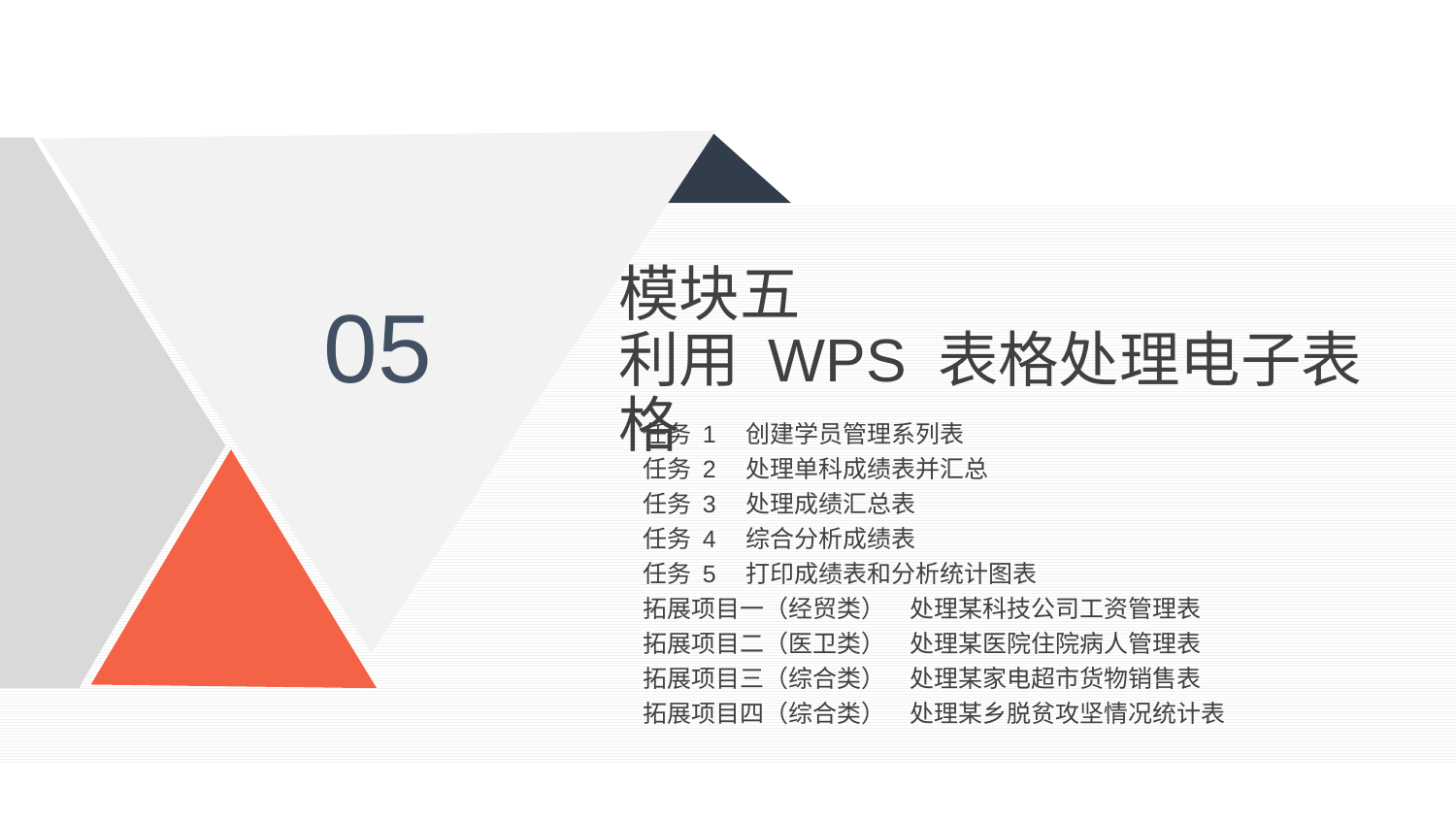

模块五
利用 WPS 表格处理电子表格
05
任务 1　创建学员管理系列表
任务 2　处理单科成绩表并汇总
任务 3　处理成绩汇总表
任务 4　综合分析成绩表
任务 5　打印成绩表和分析统计图表
拓展项目一（经贸类）　处理某科技公司工资管理表
拓展项目二（医卫类）　处理某医院住院病人管理表
拓展项目三（综合类）　处理某家电超市货物销售表
拓展项目四（综合类）　处理某乡脱贫攻坚情况统计表